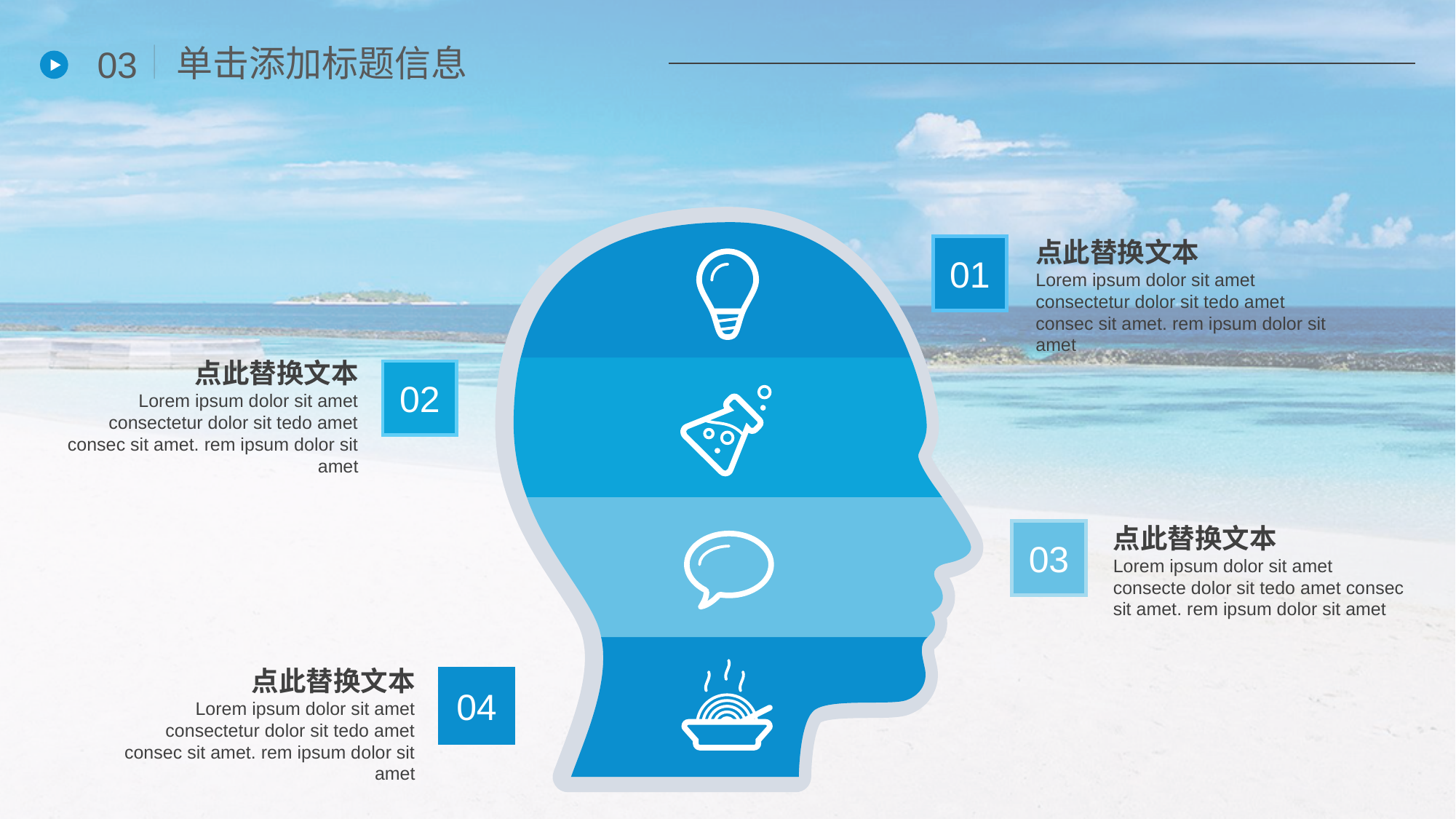

单击添加标题信息
03

点此替换文本
01
Lorem ipsum dolor sit amet consectetur dolor sit tedo amet consec sit amet. rem ipsum dolor sit amet
点此替换文本
02
Lorem ipsum dolor sit amet consectetur dolor sit tedo amet consec sit amet. rem ipsum dolor sit amet
点此替换文本
03
Lorem ipsum dolor sit amet consecte dolor sit tedo amet consec sit amet. rem ipsum dolor sit amet
点此替换文本
04
Lorem ipsum dolor sit amet consectetur dolor sit tedo amet consec sit amet. rem ipsum dolor sit amet